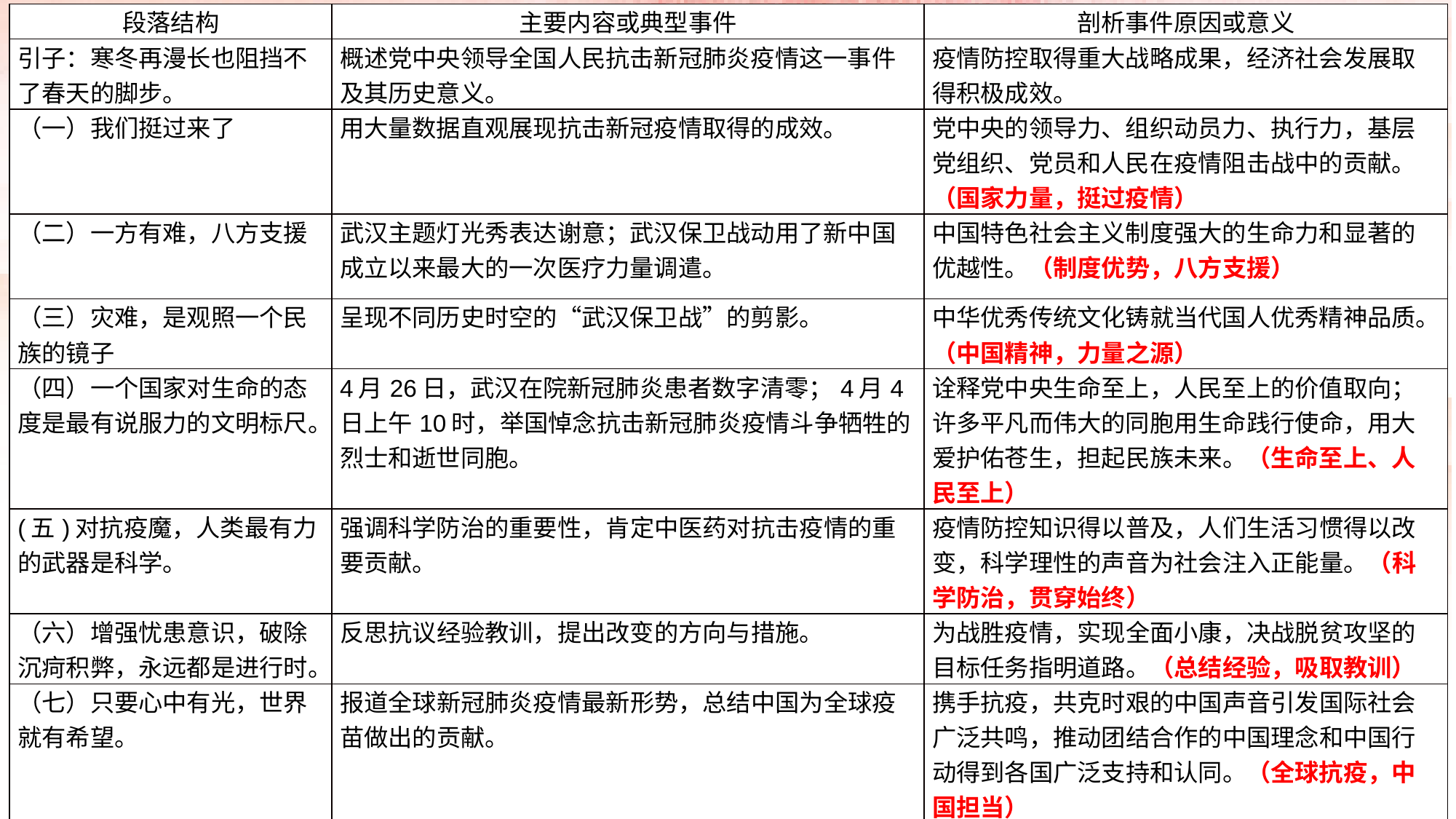

| 段落结构 | 主要内容或典型事件 | 剖析事件原因或意义 |
| --- | --- | --- |
| 引子：寒冬再漫长也阻挡不了春天的脚步。 | 概述党中央领导全国人民抗击新冠肺炎疫情这一事件及其历史意义。 | 疫情防控取得重大战略成果，经济社会发展取得积极成效。 |
| （一）我们挺过来了 | 用大量数据直观展现抗击新冠疫情取得的成效。 | 党中央的领导力、组织动员力、执行力，基层党组织、党员和人民在疫情阻击战中的贡献。（国家力量，挺过疫情） |
| （二）一方有难，八方支援 | 武汉主题灯光秀表达谢意；武汉保卫战动用了新中国成立以来最大的一次医疗力量调遣。 | 中国特色社会主义制度强大的生命力和显著的优越性。（制度优势，八方支援） |
| （三）灾难，是观照一个民族的镜子 | 呈现不同历史时空的“武汉保卫战”的剪影。 | 中华优秀传统文化铸就当代国人优秀精神品质。（中国精神，力量之源） |
| （四）一个国家对生命的态度是最有说服力的文明标尺。 | 4月26日，武汉在院新冠肺炎患者数字清零；4月4日上午10时，举国悼念抗击新冠肺炎疫情斗争牺牲的烈士和逝世同胞。 | 诠释党中央生命至上，人民至上的价值取向；许多平凡而伟大的同胞用生命践行使命，用大爱护佑苍生，担起民族未来。（生命至上、人民至上） |
| (五)对抗疫魔，人类最有力的武器是科学。 | 强调科学防治的重要性，肯定中医药对抗击疫情的重要贡献。 | 疫情防控知识得以普及，人们生活习惯得以改变，科学理性的声音为社会注入正能量。（科学防治，贯穿始终） |
| （六）增强忧患意识，破除沉疴积弊，永远都是进行时。 | 反思抗议经验教训，提出改变的方向与措施。 | 为战胜疫情，实现全面小康，决战脱贫攻坚的目标任务指明道路。（总结经验，吸取教训） |
| （七）只要心中有光，世界就有希望。 | 报道全球新冠肺炎疫情最新形势，总结中国为全球疫苗做出的贡献。 | 携手抗疫，共克时艰的中国声音引发国际社会广泛共鸣，推动团结合作的中国理念和中国行动得到各国广泛支持和认同。（全球抗疫，中国担当） |
| （八）在磨难中成长，在磨难中奋起。 | 描绘新冠疫情中逐步恢复的中国途径，回望中华民族百年沧桑的磨难历史，展望民族复兴的光明未来。 | 中华民族能在百年磨难的历史中不断前行，是因为中华民族一直拥有不断奋斗的力量。（重焕生机，展望未来） |